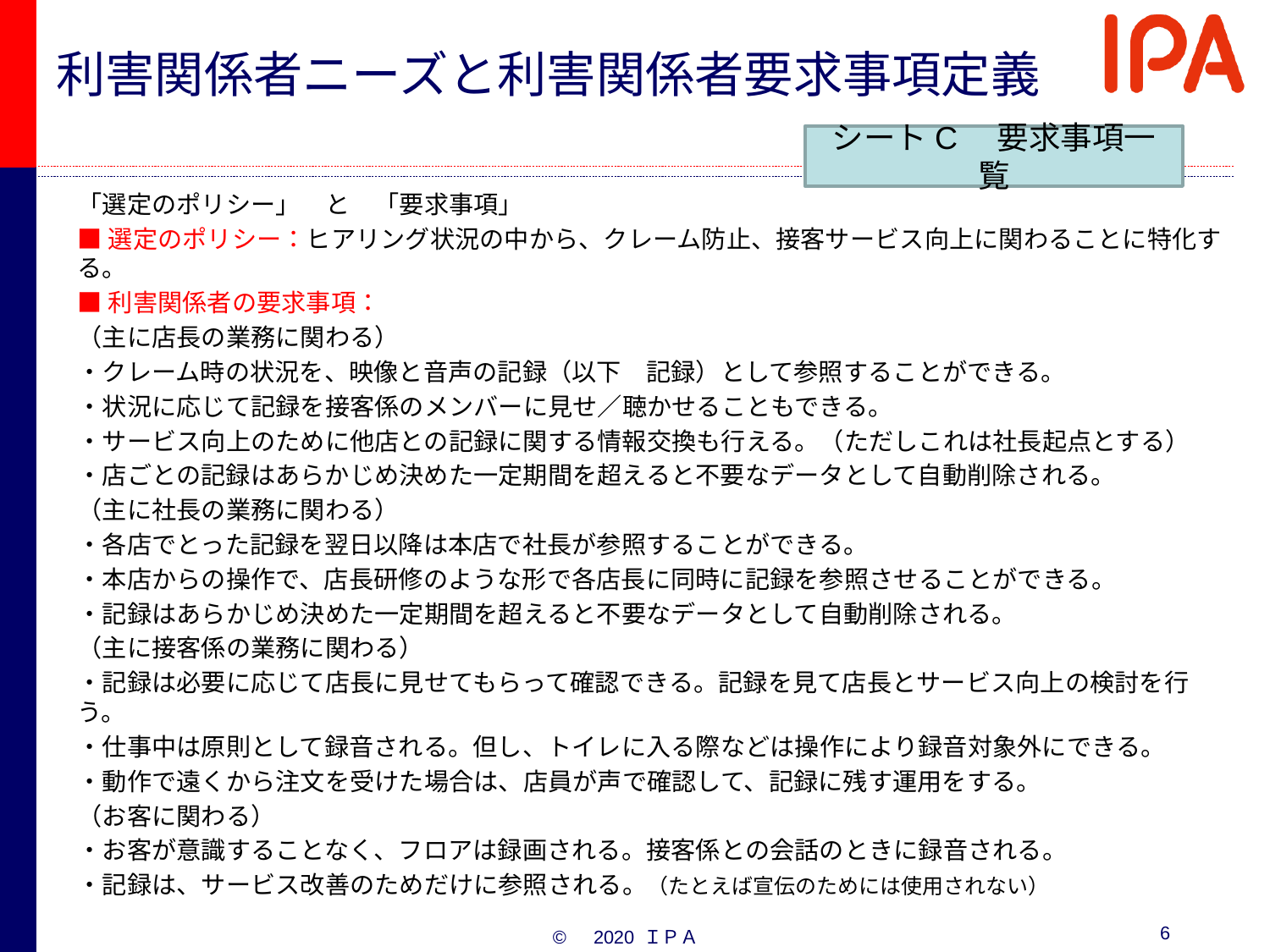

利害関係者ニーズと利害関係者要求事項定義
シートC　要求事項一覧
「選定のポリシー」　と　「要求事項」
■選定のポリシー：ヒアリング状況の中から、クレーム防止、接客サービス向上に関わることに特化する。
■利害関係者の要求事項：
（主に店長の業務に関わる）
・クレーム時の状況を、映像と音声の記録（以下　記録）として参照することができる。
・状況に応じて記録を接客係のメンバーに見せ／聴かせることもできる。
・サービス向上のために他店との記録に関する情報交換も行える。（ただしこれは社長起点とする）
・店ごとの記録はあらかじめ決めた一定期間を超えると不要なデータとして自動削除される。
（主に社長の業務に関わる）
・各店でとった記録を翌日以降は本店で社長が参照することができる。
・本店からの操作で、店長研修のような形で各店長に同時に記録を参照させることができる。
・記録はあらかじめ決めた一定期間を超えると不要なデータとして自動削除される。
（主に接客係の業務に関わる）
・記録は必要に応じて店長に見せてもらって確認できる。記録を見て店長とサービス向上の検討を行う。
・仕事中は原則として録音される。但し、トイレに入る際などは操作により録音対象外にできる。
・動作で遠くから注文を受けた場合は、店員が声で確認して、記録に残す運用をする。
（お客に関わる）
・お客が意識することなく、フロアは録画される。接客係との会話のときに録音される。
・記録は、サービス改善のためだけに参照される。（たとえば宣伝のためには使用されない）

6
©　2020 ＩＰＡ